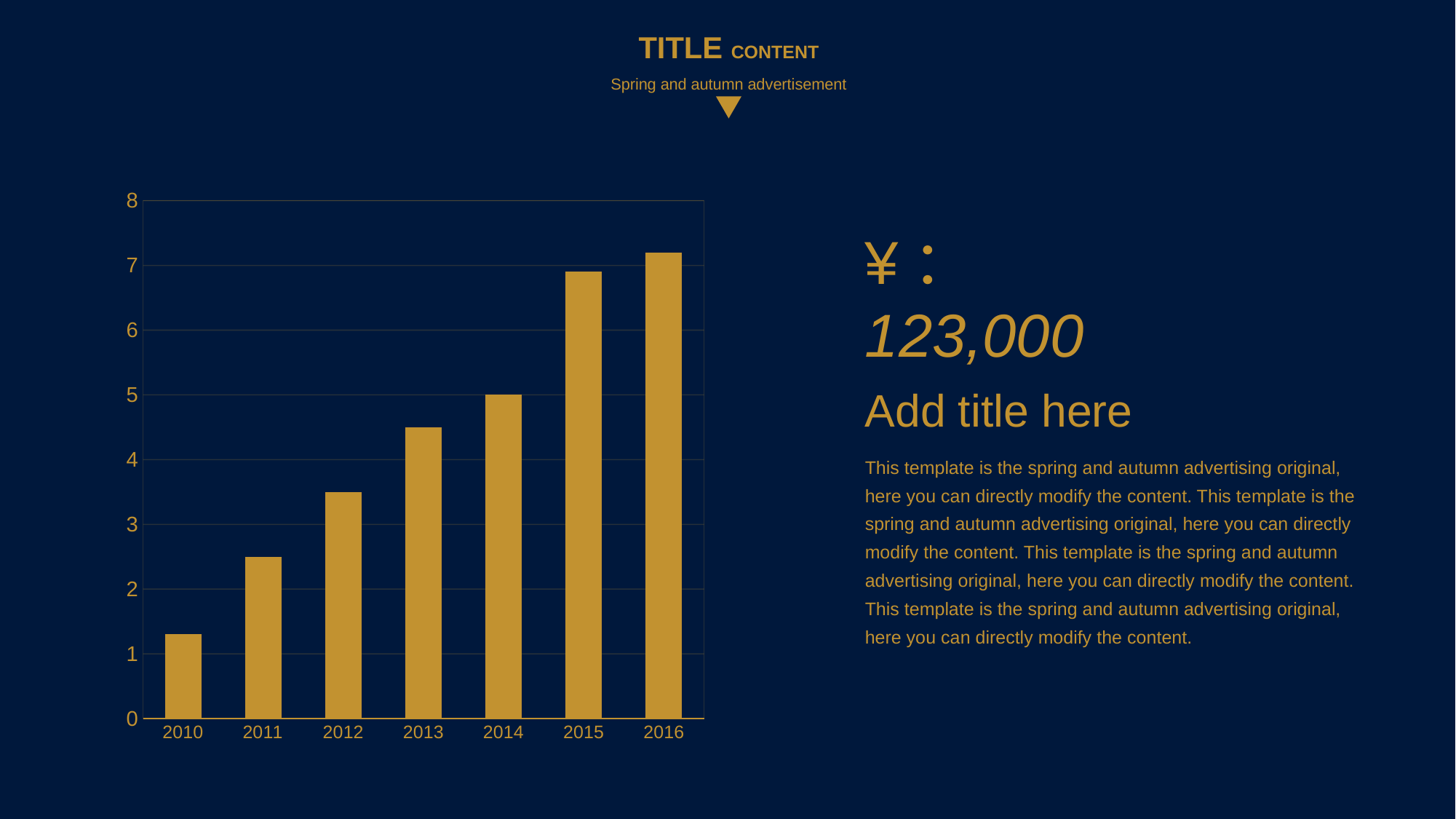

TITLE CONTENT
Spring and autumn advertisement

### Chart

| Category | 系列 1 |
|---|---|
| 2010 | 1.3 |
| 2011 | 2.5 |
| 2012 | 3.5 |
| 2013 | 4.5 |
| 2014 | 5.0 |
| 2015 | 6.9 |
| 2016 | 7.2 |
¥：123,000
Add title here
This template is the spring and autumn advertising original, here you can directly modify the content. This template is the spring and autumn advertising original, here you can directly modify the content. This template is the spring and autumn advertising original, here you can directly modify the content. This template is the spring and autumn advertising original, here you can directly modify the content.